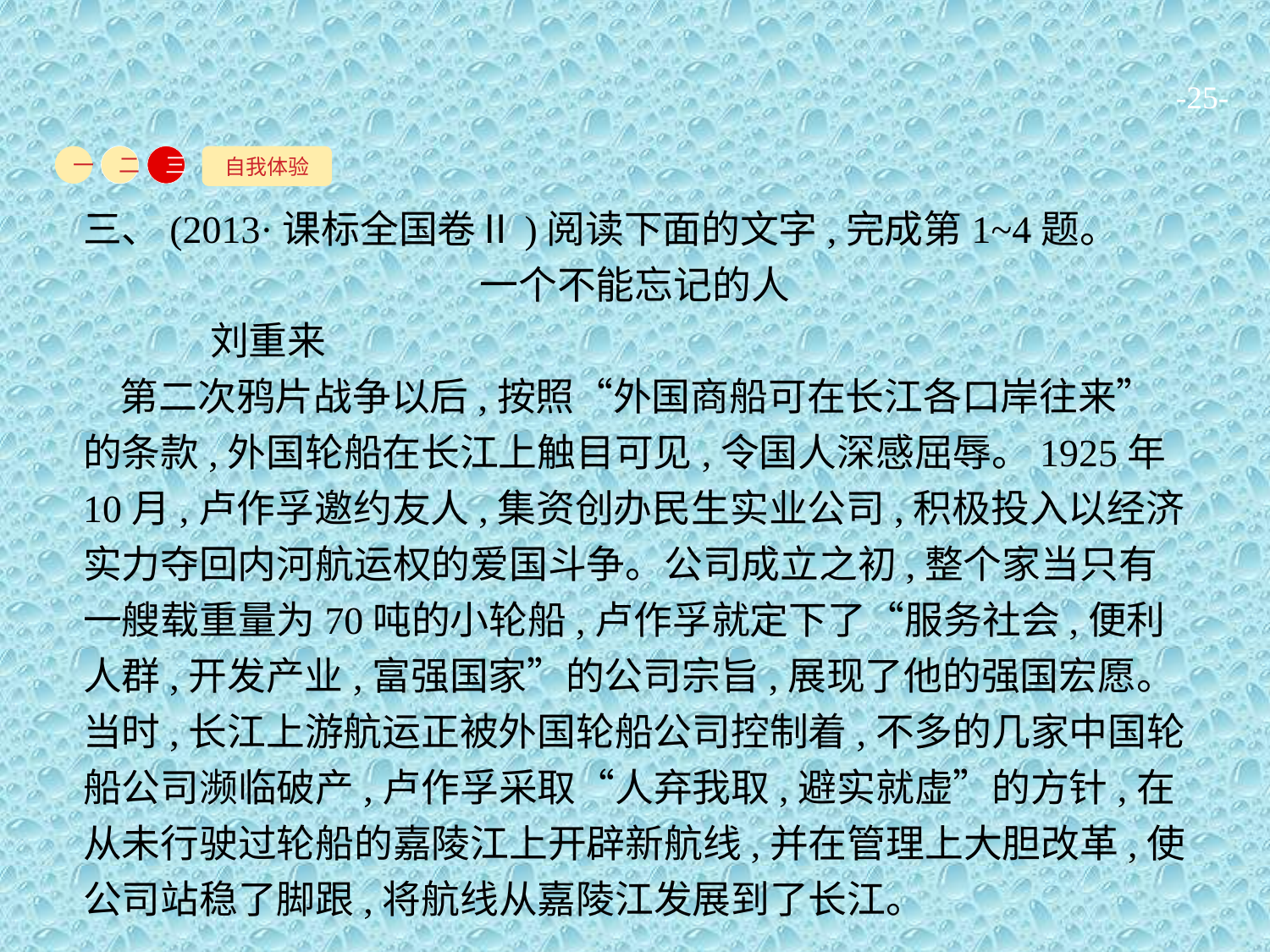

-25-
自我体验
一
二
三
三、(2013·课标全国卷Ⅱ)阅读下面的文字,完成第1~4题。
一个不能忘记的人
	刘重来
第二次鸦片战争以后,按照“外国商船可在长江各口岸往来”的条款,外国轮船在长江上触目可见,令国人深感屈辱。1925年10月,卢作孚邀约友人,集资创办民生实业公司,积极投入以经济实力夺回内河航运权的爱国斗争。公司成立之初,整个家当只有一艘载重量为70吨的小轮船,卢作孚就定下了“服务社会,便利人群,开发产业,富强国家”的公司宗旨,展现了他的强国宏愿。当时,长江上游航运正被外国轮船公司控制着,不多的几家中国轮船公司濒临破产,卢作孚采取“人弃我取,避实就虚”的方针,在从未行驶过轮船的嘉陵江上开辟新航线,并在管理上大胆改革,使公司站稳了脚跟,将航线从嘉陵江发展到了长江。